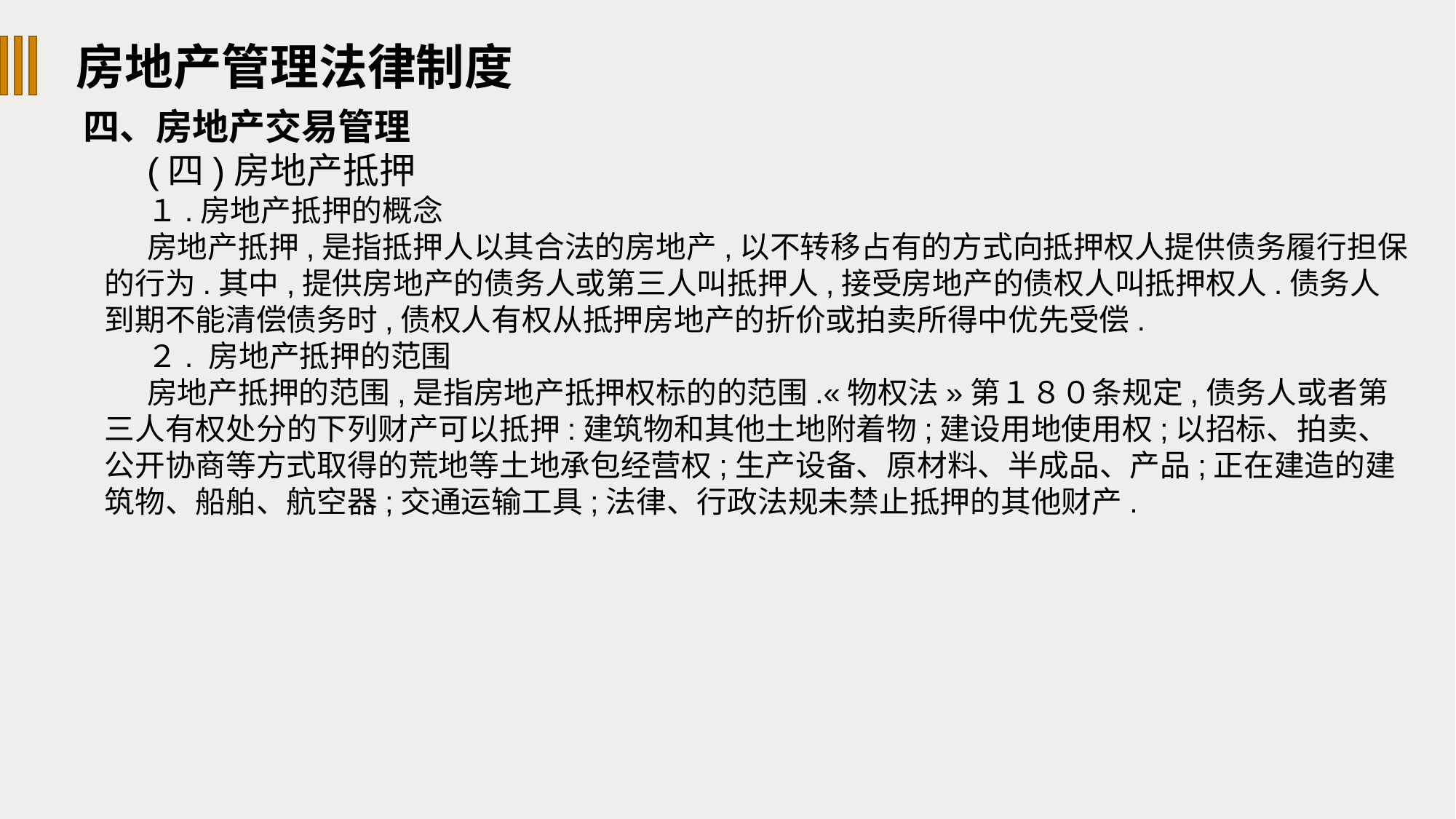

房地产管理法律制度

四、房地产交易管理
(四)房地产抵押
１.房地产抵押的概念
房地产抵押,是指抵押人以其合法的房地产,以不转移占有的方式向抵押权人提供债务履行担保的行为.其中,提供房地产的债务人或第三人叫抵押人,接受房地产的债权人叫抵押权人.债务人到期不能清偿债务时,债权人有权从抵押房地产的折价或拍卖所得中优先受偿.
２. 房地产抵押的范围
房地产抵押的范围,是指房地产抵押权标的的范围.«物权法»第１８０条规定,债务人或者第三人有权处分的下列财产可以抵押:建筑物和其他土地附着物;建设用地使用权;以招标、拍卖、公开协商等方式取得的荒地等土地承包经营权;生产设备、原材料、半成品、产品;正在建造的建筑物、船舶、航空器;交通运输工具;法律、行政法规未禁止抵押的其他财产.